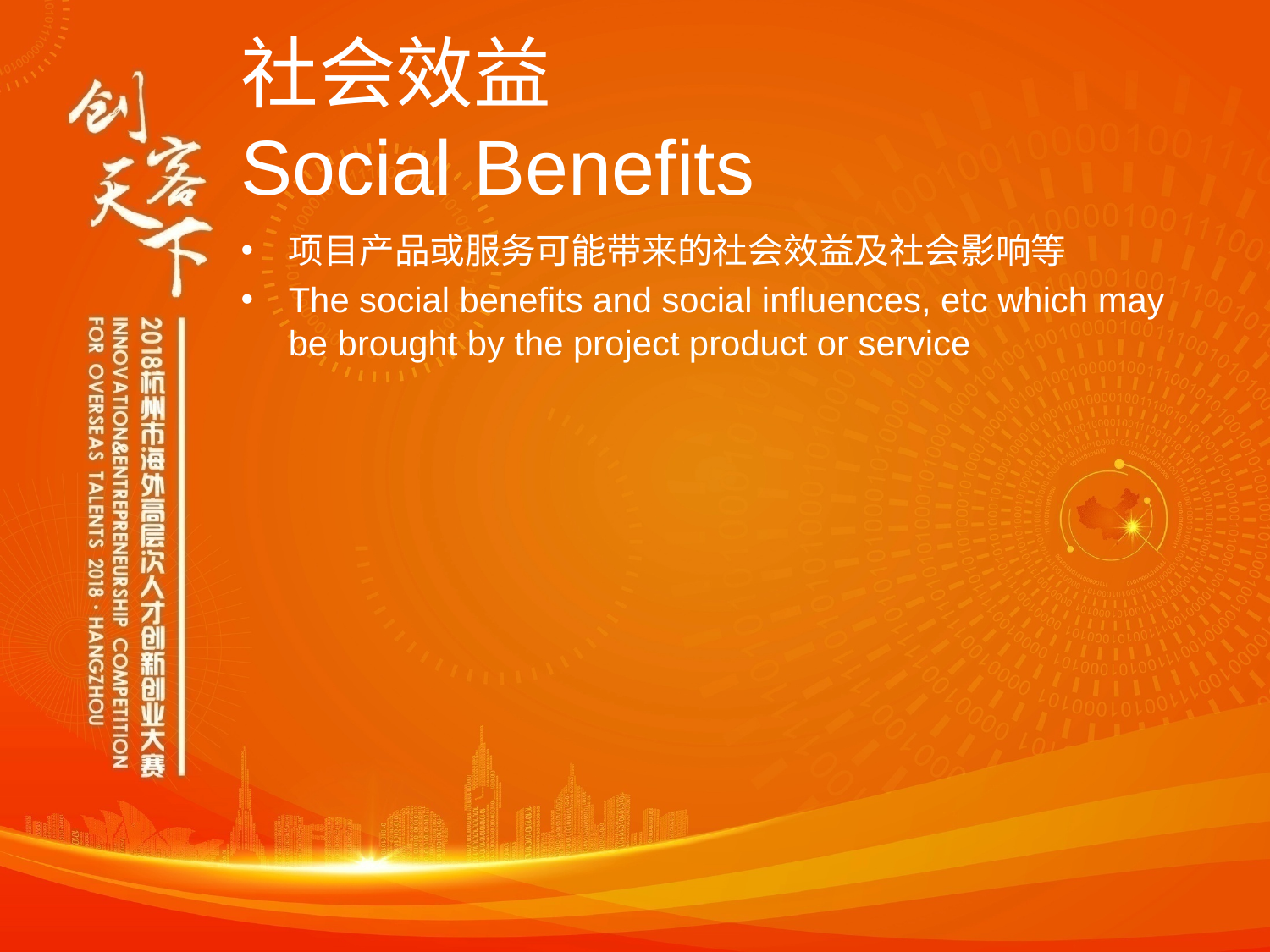

# 社会效益 Social Benefits
项目产品或服务可能带来的社会效益及社会影响等
The social benefits and social influences, etc which may be brought by the project product or service